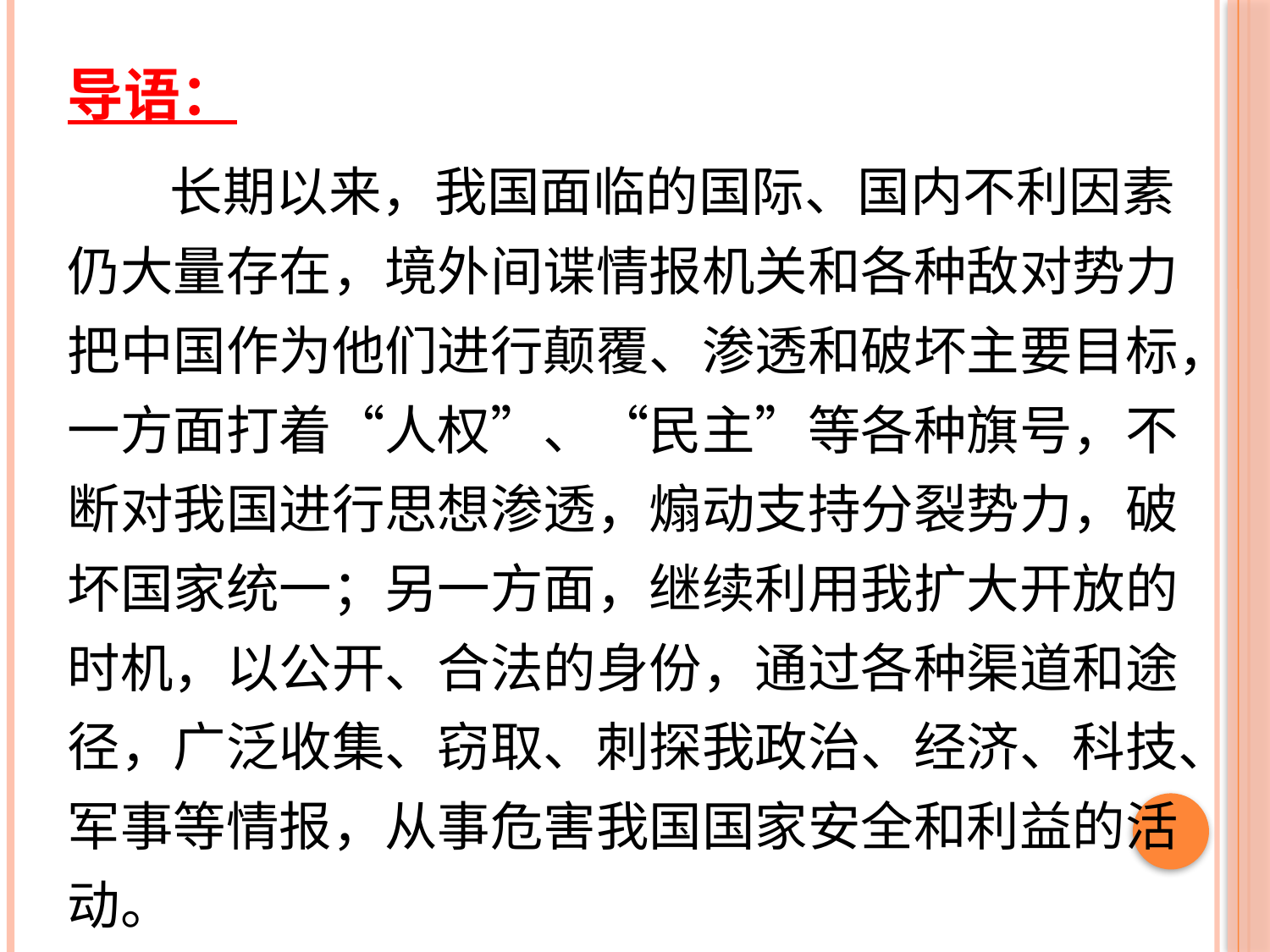

导语：
       长期以来，我国面临的国际、国内不利因素仍大量存在，境外间谍情报机关和各种敌对势力把中国作为他们进行颠覆、渗透和破坏主要目标，一方面打着“人权”、“民主”等各种旗号，不断对我国进行思想渗透，煽动支持分裂势力，破坏国家统一；另一方面，继续利用我扩大开放的时机，以公开、合法的身份，通过各种渠道和途径，广泛收集、窃取、刺探我政治、经济、科技、军事等情报，从事危害我国国家安全和利益的活动。